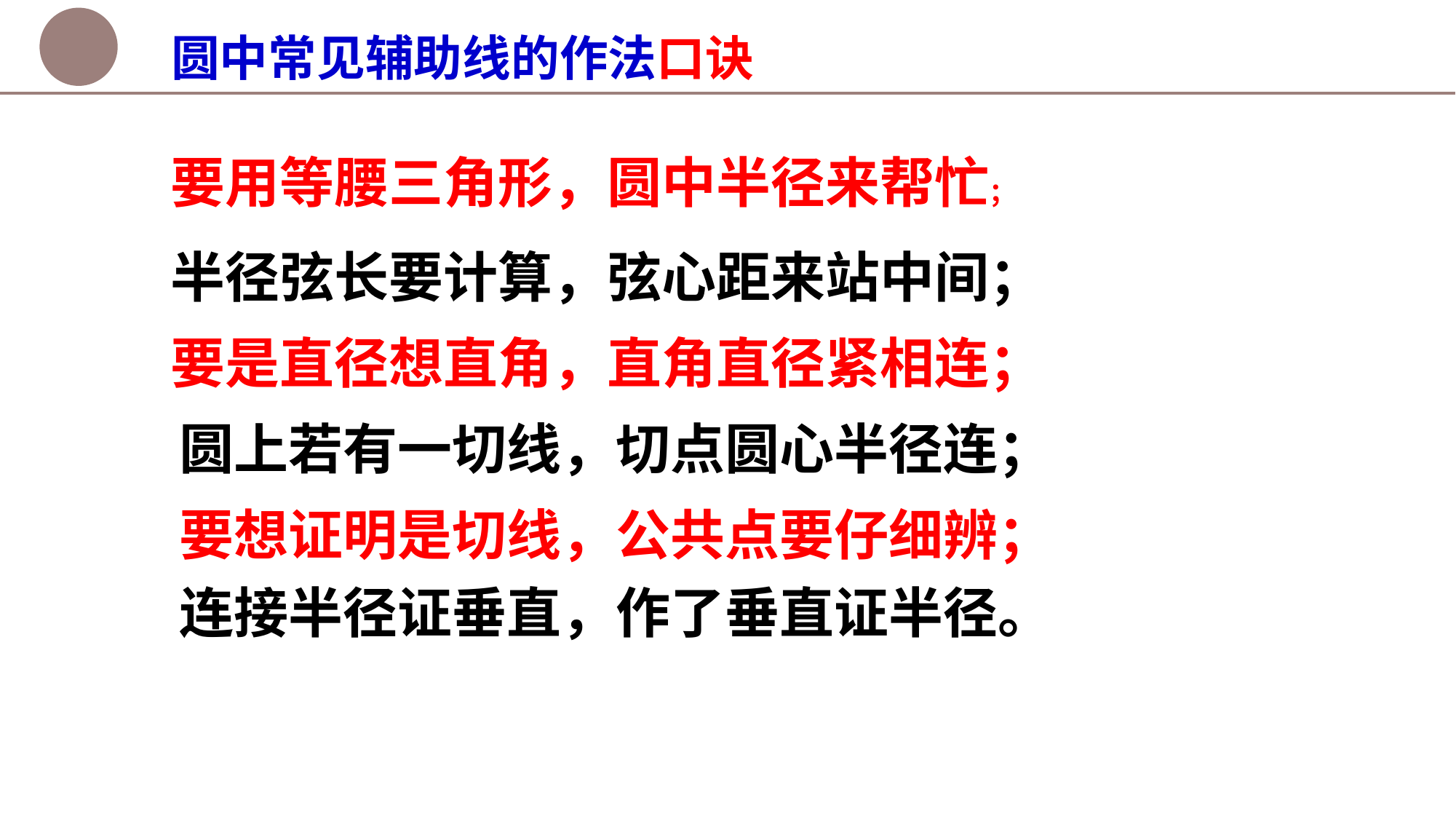

圆中常见辅助线的作法口诀

要用等腰三角形，圆中半径来帮忙；
半径弦长要计算，弦心距来站中间；
要是直径想直角，直角直径紧相连；
圆上若有一切线，切点圆心半径连；
要想证明是切线，公共点要仔细辨；
连接半径证垂直，作了垂直证半径。